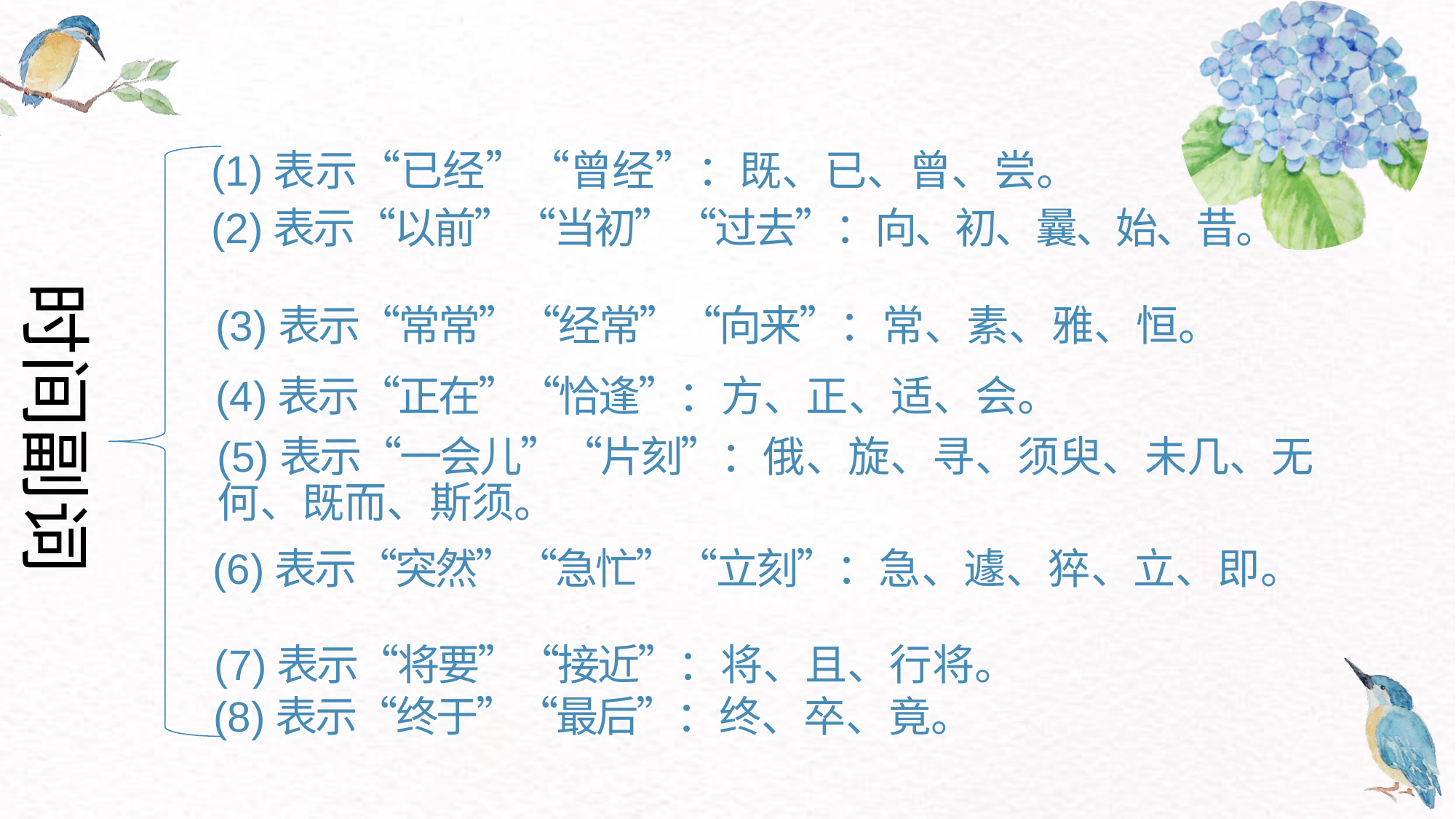

(1)表示“已经”“曾经”：既、已、曾、尝。
(2)表示“以前”“当初”“过去”：向、初、曩、始、昔。
(3)表示“常常”“经常”“向来”：常、素、雅、恒。
(4)表示“正在”“恰逢”：方、正、适、会。
(5)表示“一会儿”“片刻”：俄、旋、寻、须臾、未几、无何、既而、斯须。
(6)表示“突然”“急忙”“立刻”：急、遽、猝、立、即。
(7)表示“将要”“接近”：将、且、行将。
(8)表示“终于”“最后”：终、卒、竟。

时间副词